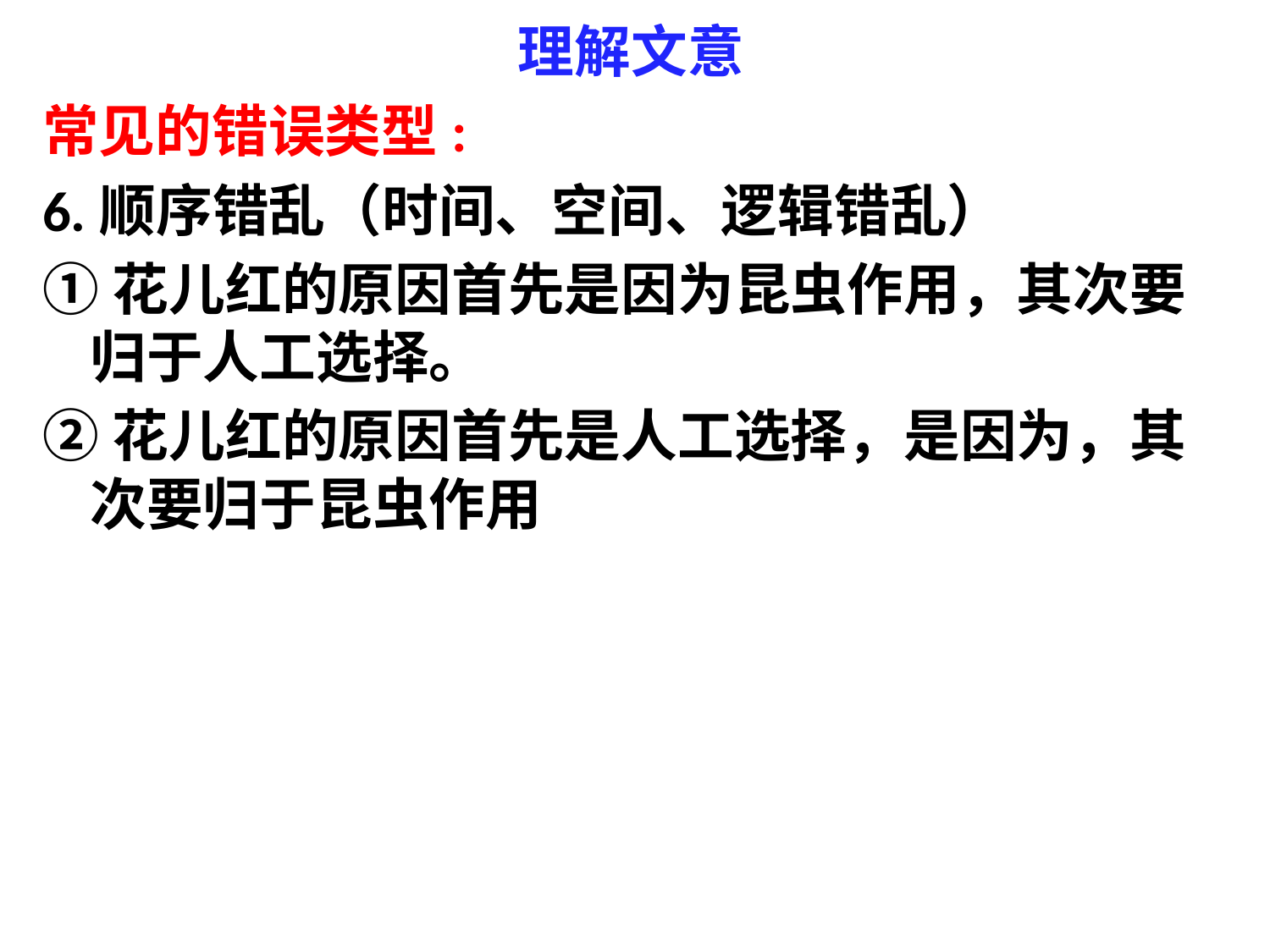

# 理解文意
常见的错误类型:
6.顺序错乱（时间、空间、逻辑错乱）
①花儿红的原因首先是因为昆虫作用，其次要归于人工选择。
②花儿红的原因首先是人工选择，是因为，其次要归于昆虫作用